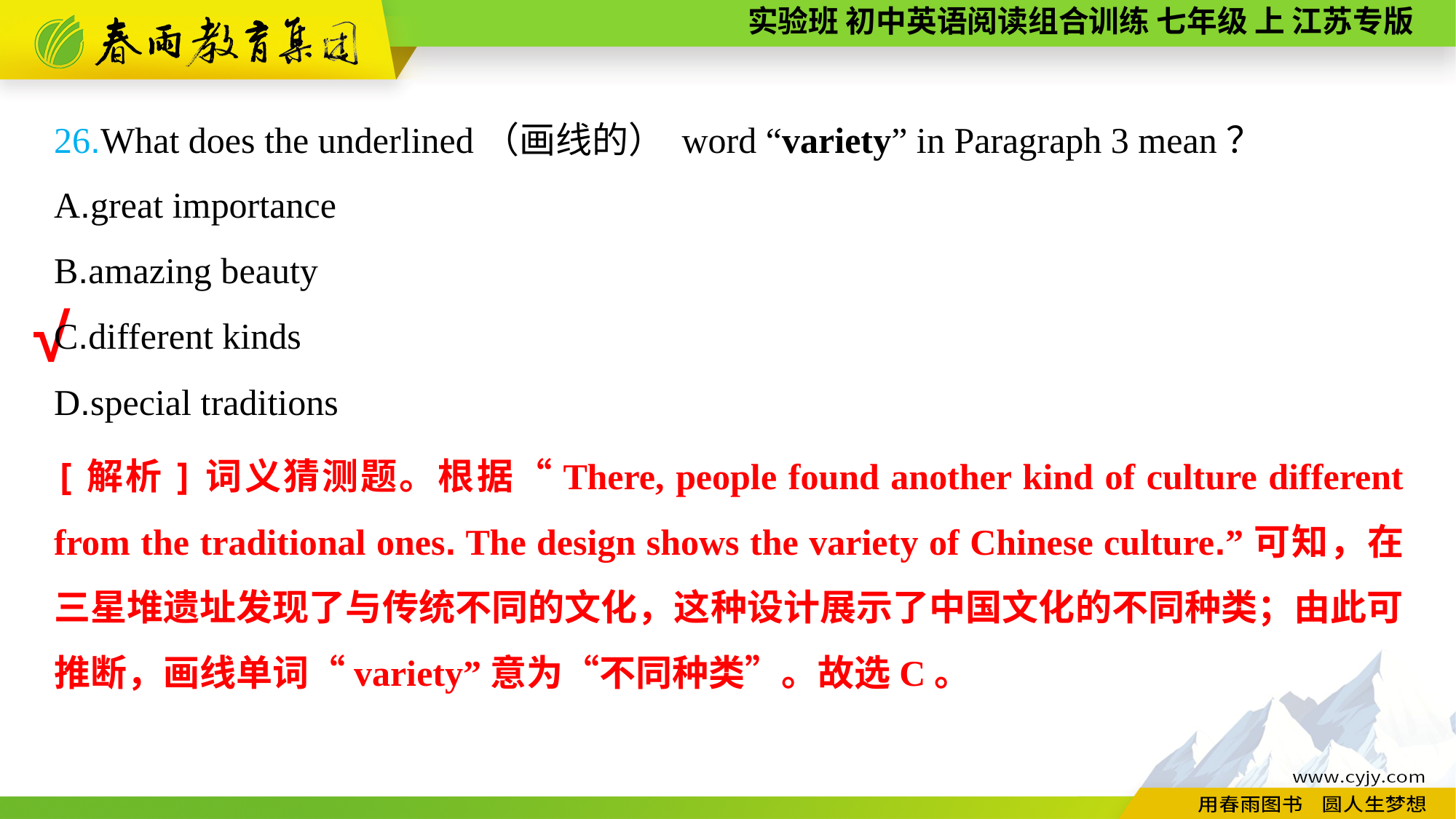

26.What does the underlined（画线的） word “variety” in Paragraph 3 mean？
A.great importance
B.amazing beauty
C.different kinds
D.special traditions
√
[解析]词义猜测题。根据“There, people found another kind of culture different from the traditional ones. The design shows the variety of Chinese culture.”可知，在三星堆遗址发现了与传统不同的文化，这种设计展示了中国文化的不同种类；由此可推断，画线单词“variety”意为“不同种类”。故选C。